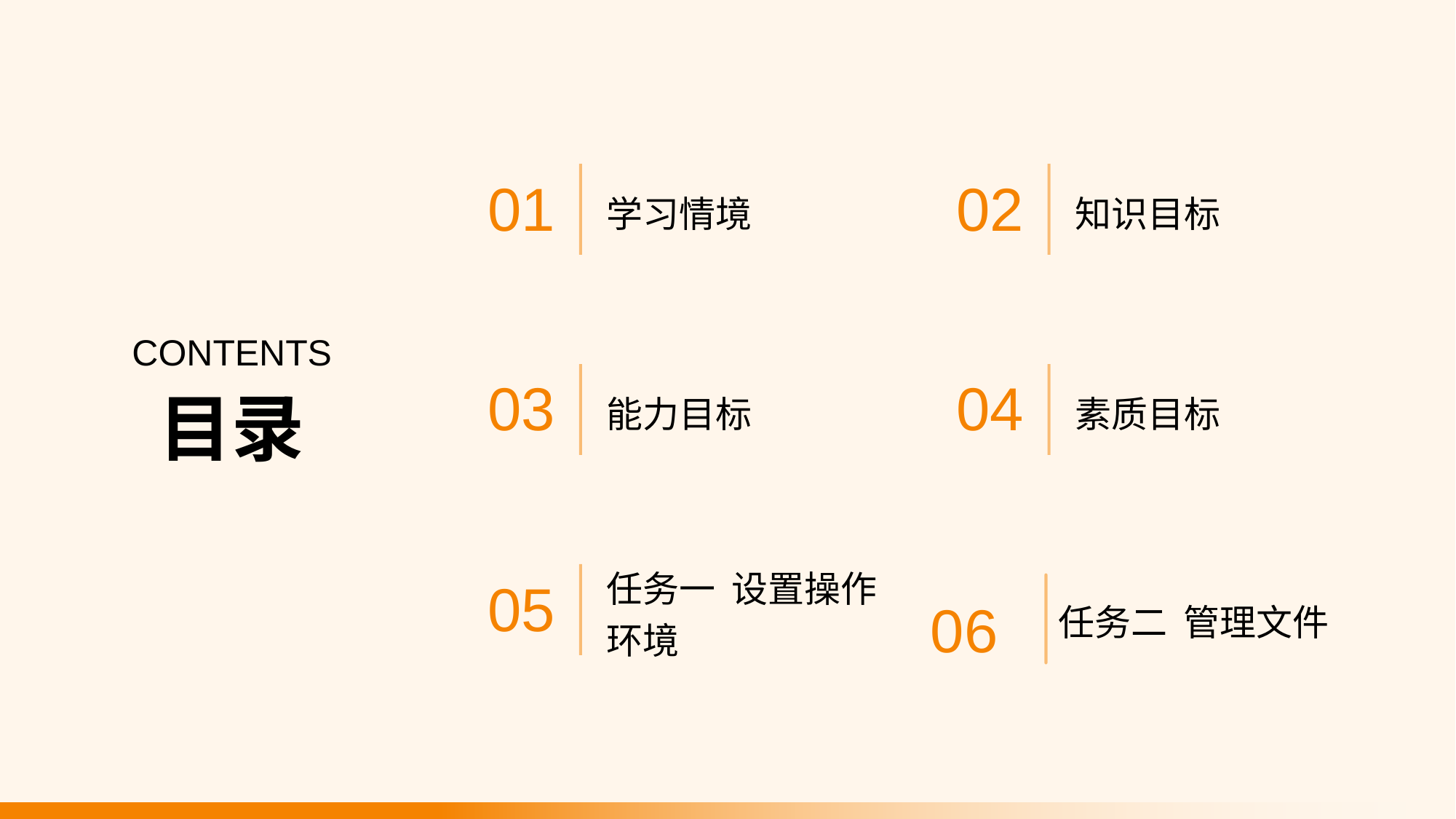

学习情境
知识目标

01
02
CONTENTS
能力目标
素质目标

03
04
目录
任务一  设置操作环境

05

06
任务二  管理文件